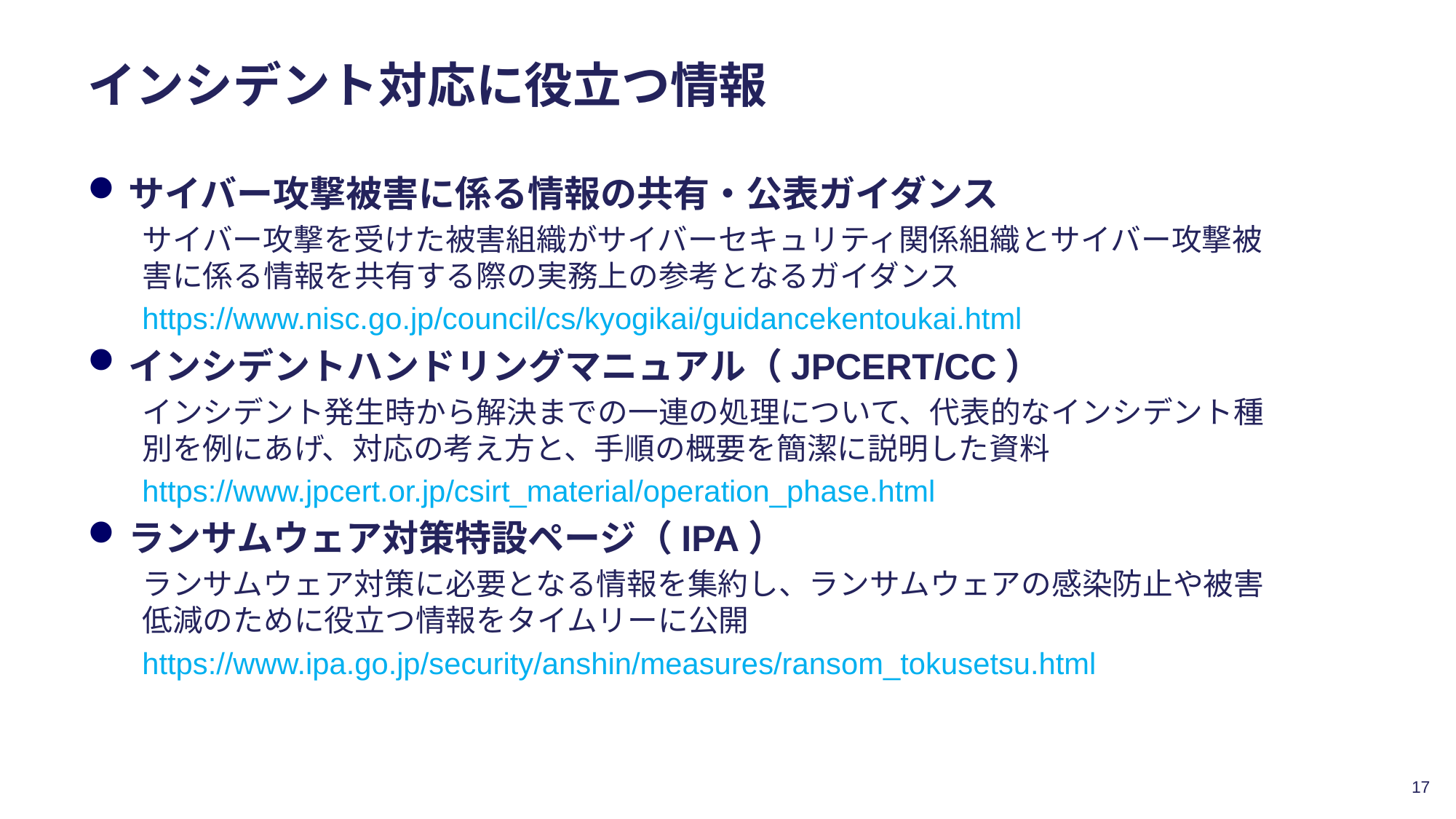

# インシデント対応に役立つ情報
サイバー攻撃被害に係る情報の共有・公表ガイダンス
サイバー攻撃を受けた被害組織がサイバーセキュリティ関係組織とサイバー攻撃被害に係る情報を共有する際の実務上の参考となるガイダンス
https://www.nisc.go.jp/council/cs/kyogikai/guidancekentoukai.html
インシデントハンドリングマニュアル（JPCERT/CC）
インシデント発生時から解決までの一連の処理について、代表的なインシデント種別を例にあげ、対応の考え方と、手順の概要を簡潔に説明した資料
https://www.jpcert.or.jp/csirt_material/operation_phase.html
ランサムウェア対策特設ページ（IPA）
ランサムウェア対策に必要となる情報を集約し、ランサムウェアの感染防止や被害低減のために役立つ情報をタイムリーに公開
https://www.ipa.go.jp/security/anshin/measures/ransom_tokusetsu.html
17